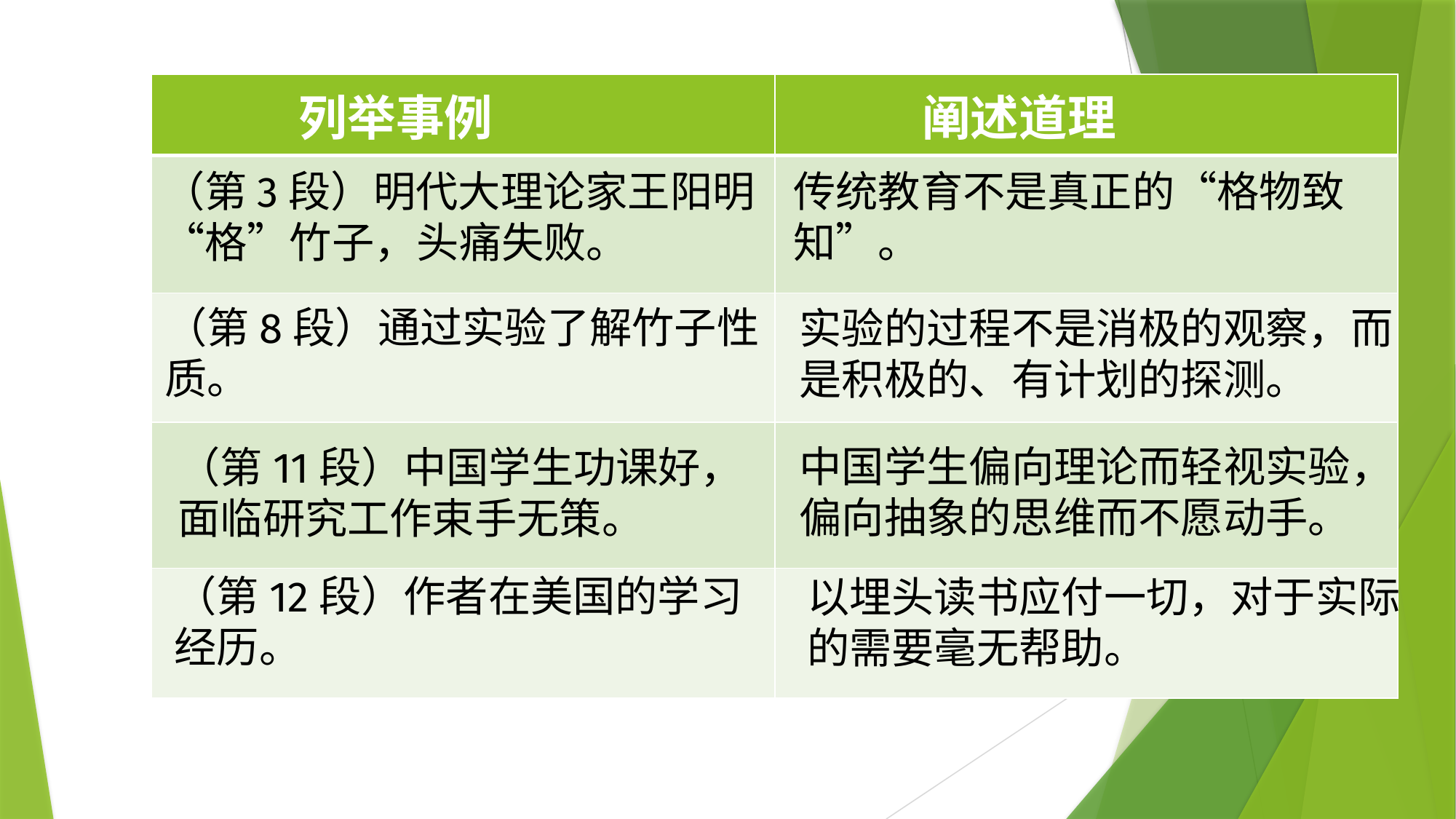

| 列举事例 | 阐述道理 |
| --- | --- |
|  |  |
|  |  |
|  |  |
|  |  |
（第3段）明代大理论家王阳明“格”竹子，头痛失败。
传统教育不是真正的“格物致知”。
（第8段）通过实验了解竹子性质。
实验的过程不是消极的观察，而是积极的、有计划的探测。
中国学生偏向理论而轻视实验，偏向抽象的思维而不愿动手。
（第11段）中国学生功课好，
面临研究工作束手无策。
（第12段）作者在美国的学习经历。
以埋头读书应付一切，对于实际的需要毫无帮助。